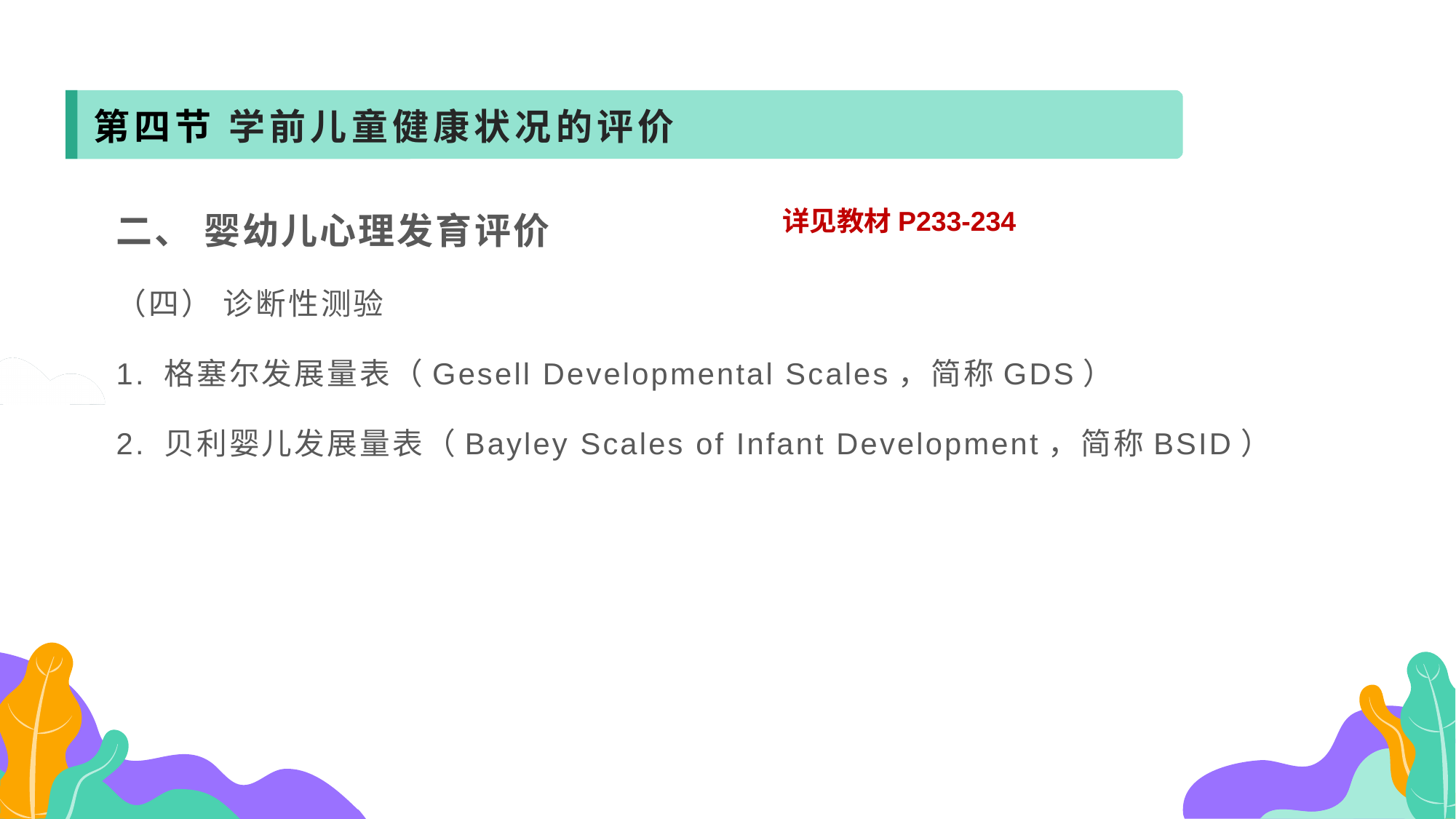

第四节 学前儿童健康状况的评价
二、 婴幼儿心理发育评价
（四） 诊断性测验
1. 格塞尔发展量表（Gesell Developmental Scales，简称GDS）
2. 贝利婴儿发展量表（Bayley Scales of Infant Development，简称BSID）
详见教材P233-234